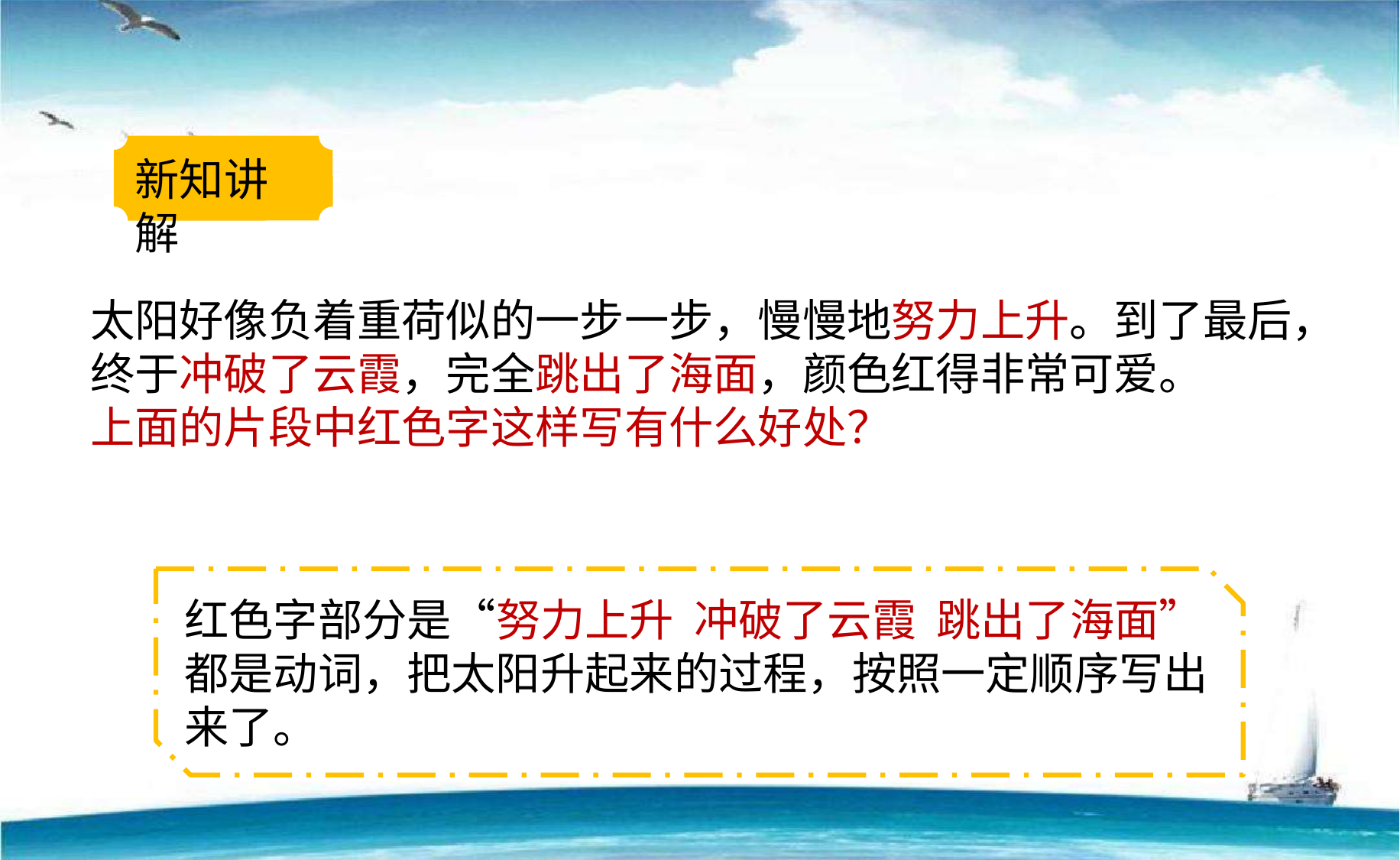

新知讲解
太阳好像负着重荷似的一步一步，慢慢地努力上升。到了最后，终于冲破了云霞，完全跳出了海面，颜色红得非常可爱。
上面的片段中红色字这样写有什么好处？
红色字部分是“努力上升  冲破了云霞  跳出了海面”都是动词，把太阳升起来的过程，按照一定顺序写出来了。